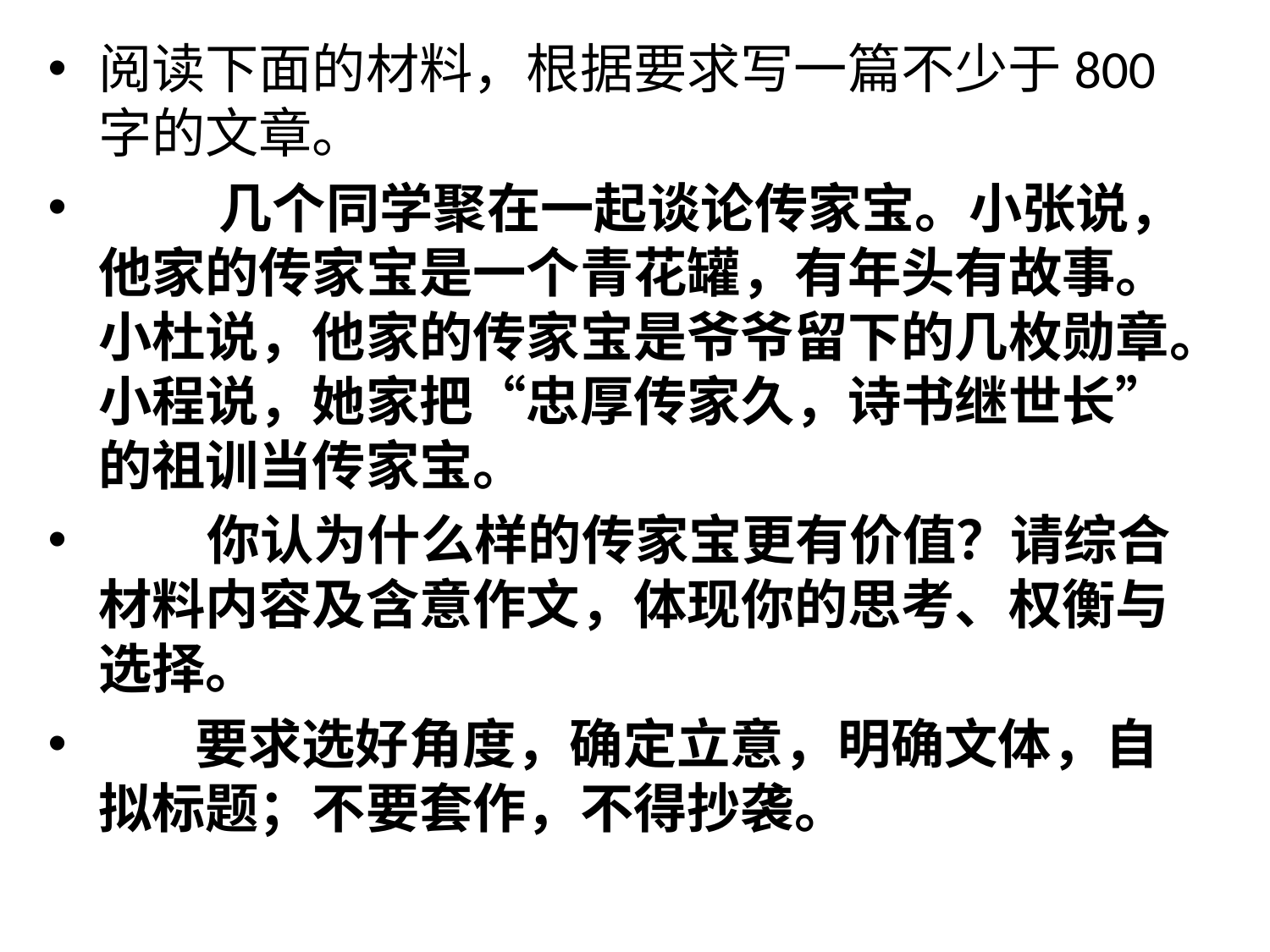

阅读下面的材料，根据要求写一篇不少于800字的文章。
         几个同学聚在一起谈论传家宝。小张说，他家的传家宝是一个青花罐，有年头有故事。小杜说，他家的传家宝是爷爷留下的几枚勋章。小程说，她家把“忠厚传家久，诗书继世长”的祖训当传家宝。
        你认为什么样的传家宝更有价值？请综合材料内容及含意作文，体现你的思考、权衡与选择。
       要求选好角度，确定立意，明确文体，自拟标题；不要套作，不得抄袭。